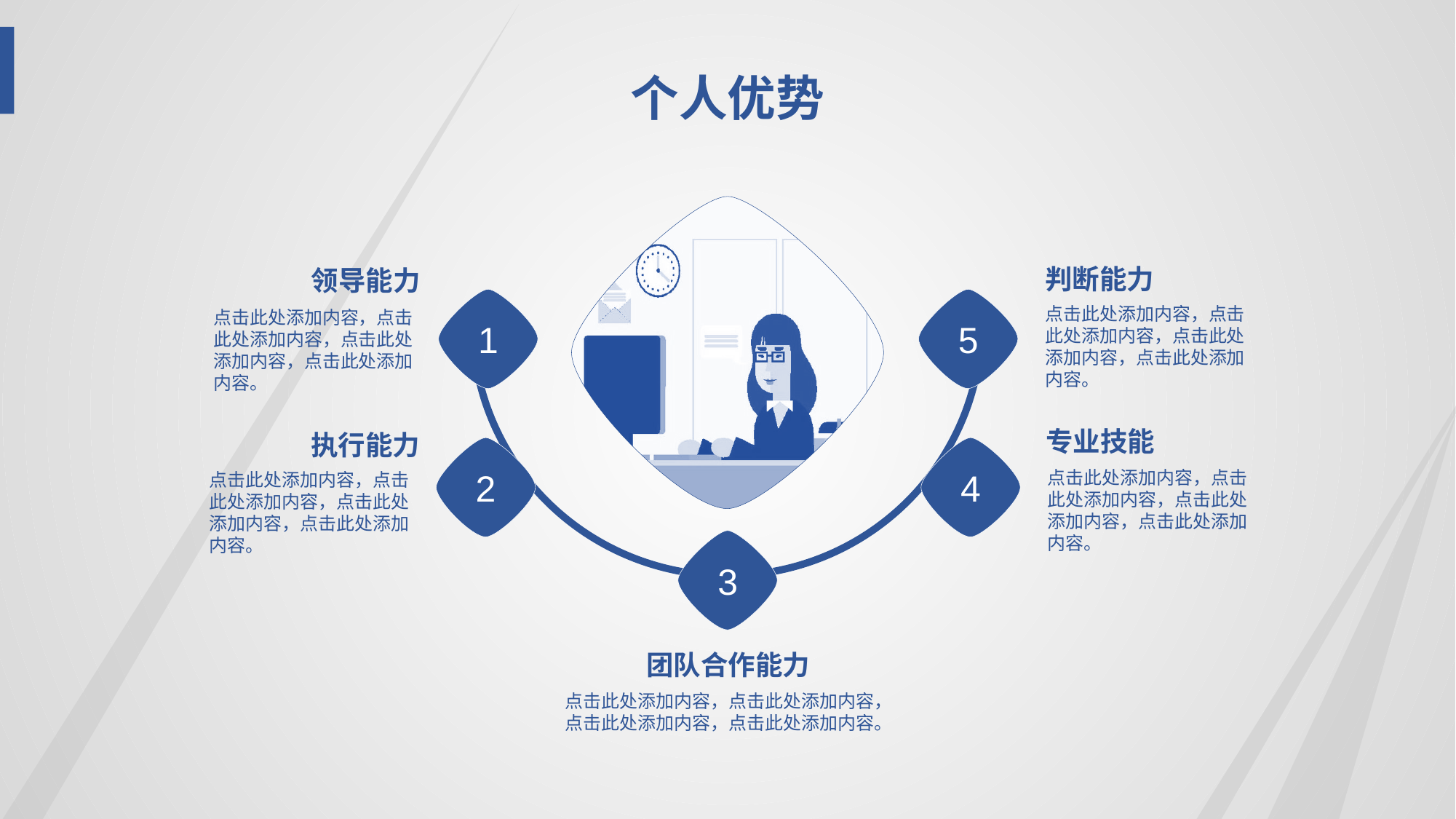

个人优势

判断能力
领导能力
1
5
点击此处添加内容，点击此处添加内容，点击此处添加内容，点击此处添加内容。
点击此处添加内容，点击此处添加内容，点击此处添加内容，点击此处添加内容。
专业技能
执行能力
2
4
点击此处添加内容，点击此处添加内容，点击此处添加内容，点击此处添加内容。
点击此处添加内容，点击此处添加内容，点击此处添加内容，点击此处添加内容。
3
团队合作能力
点击此处添加内容，点击此处添加内容，点击此处添加内容，点击此处添加内容。
.